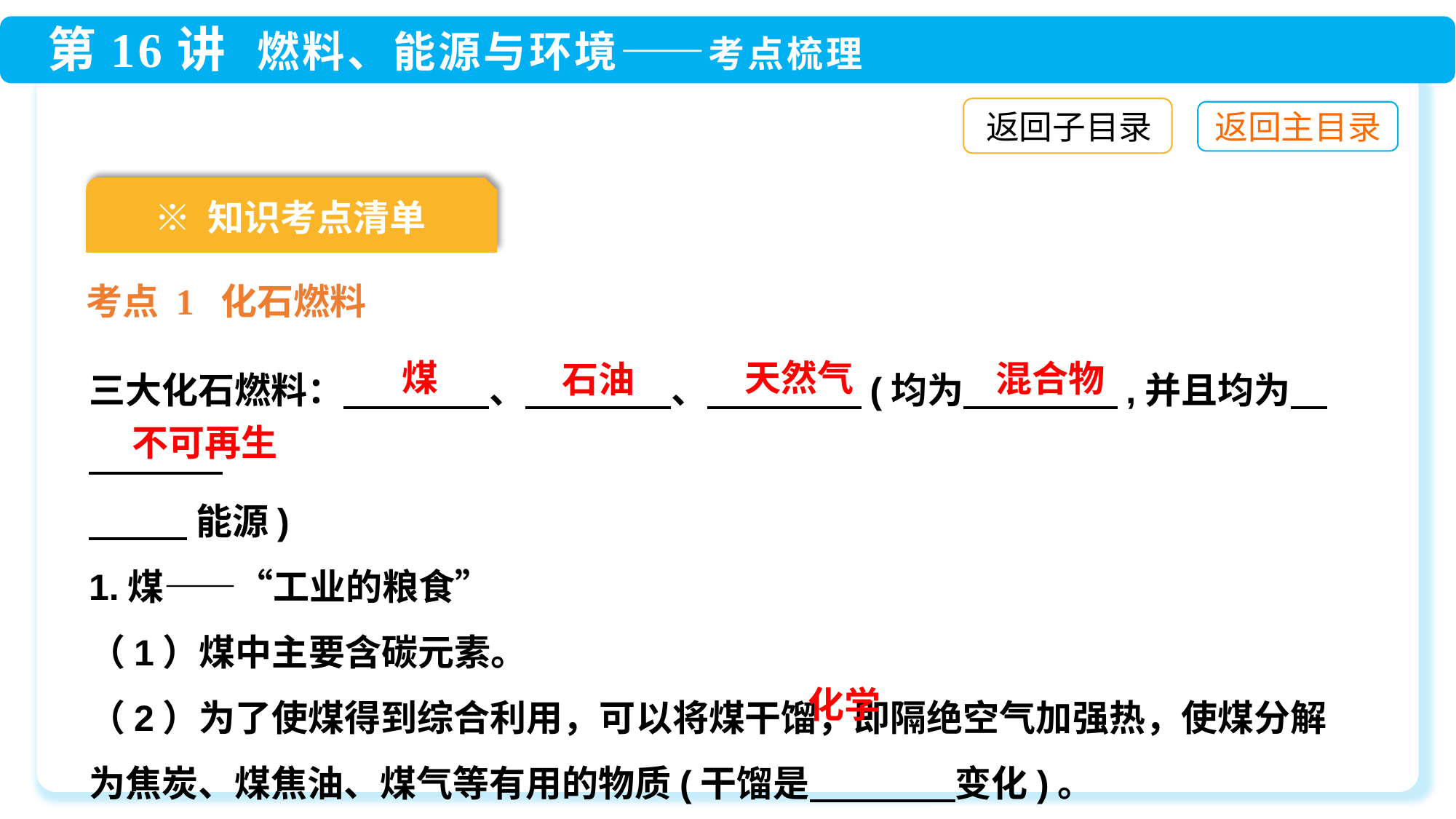

返回子目录
※ 知识考点清单
考点 1  化石燃料

三大化石燃料：　　　　、　　　　、　　　　 (均为　　　　 ,并且均为
            能源)
1.煤——“工业的粮食”
（1）煤中主要含碳元素。
（2）为了使煤得到综合利用，可以将煤干馏，即隔绝空气加强热，使煤分解为焦炭、煤焦油、煤气等有用的物质(干馏是　　　　变化)。
天然气
煤
混合物
石油
不可再生
化学